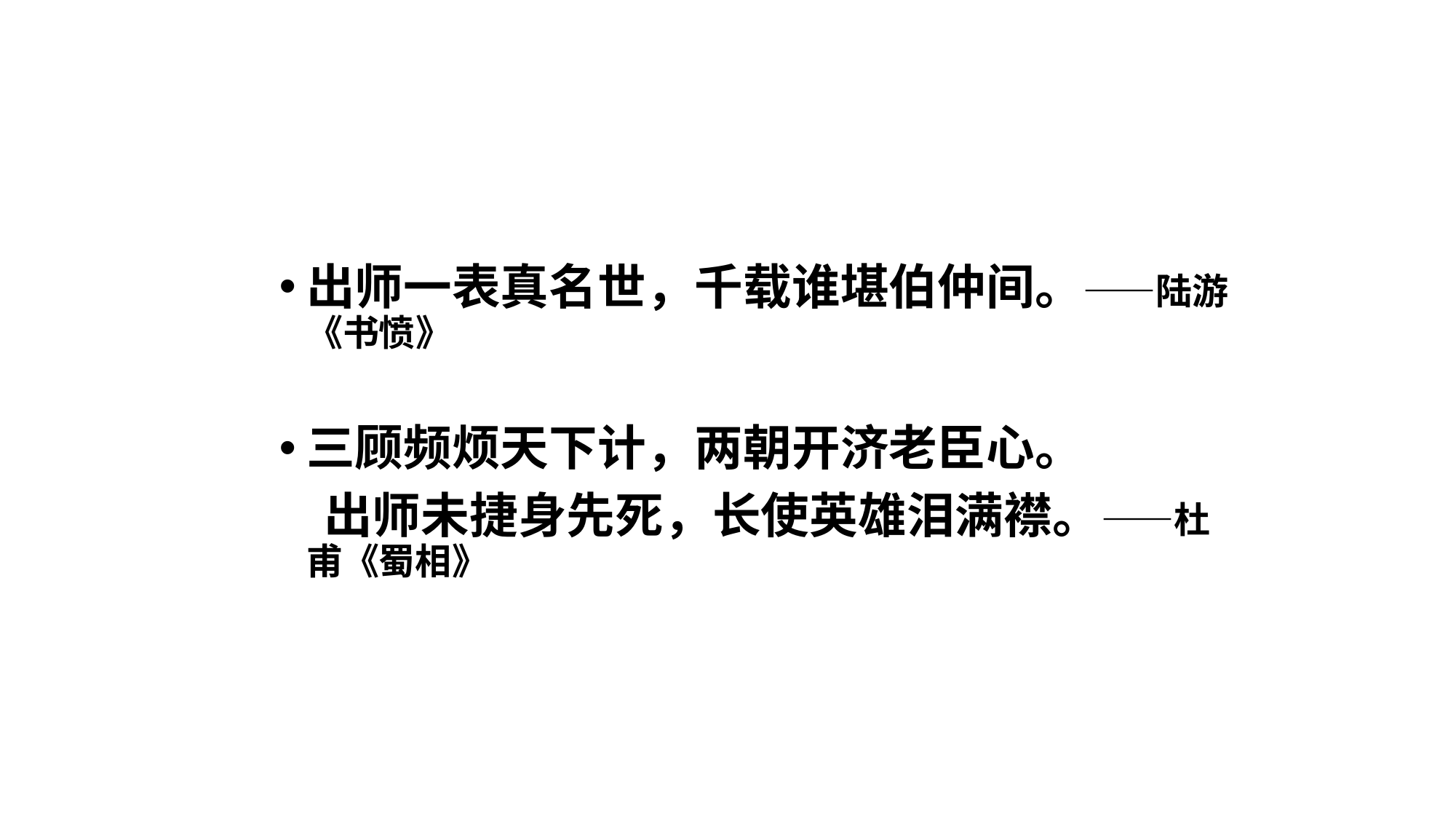

出师一表真名世，千载谁堪伯仲间。——陆游《书愤》

三顾频烦天下计，两朝开济老臣心。
   出师未捷身先死，长使英雄泪满襟。——杜甫《蜀相》